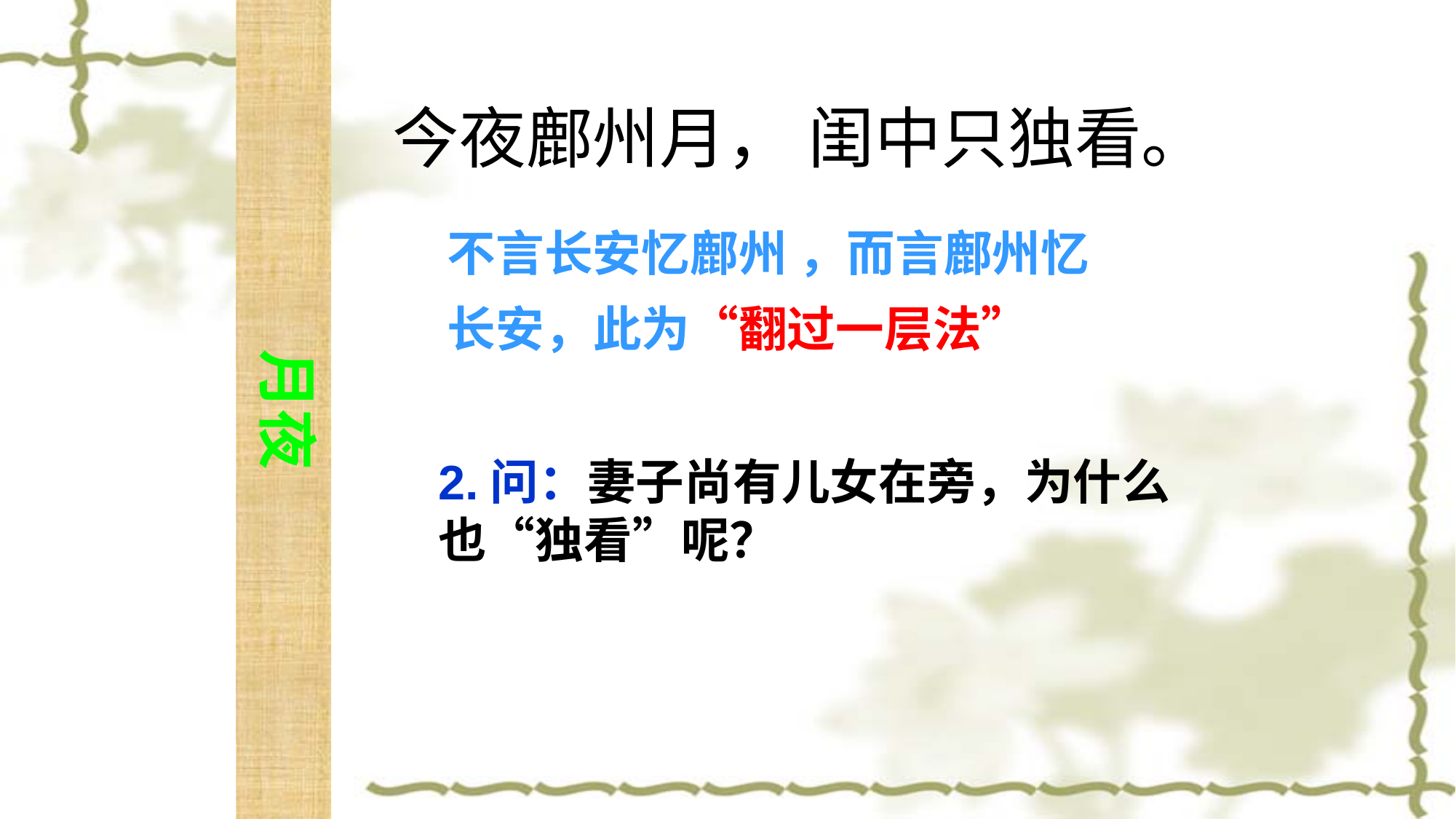

月夜
今夜鄜州月， 闺中只独看。
不言长安忆鄜州 ，而言鄜州忆长安，此为“翻过一层法”

2.问：妻子尚有儿女在旁，为什么也“独看”呢？